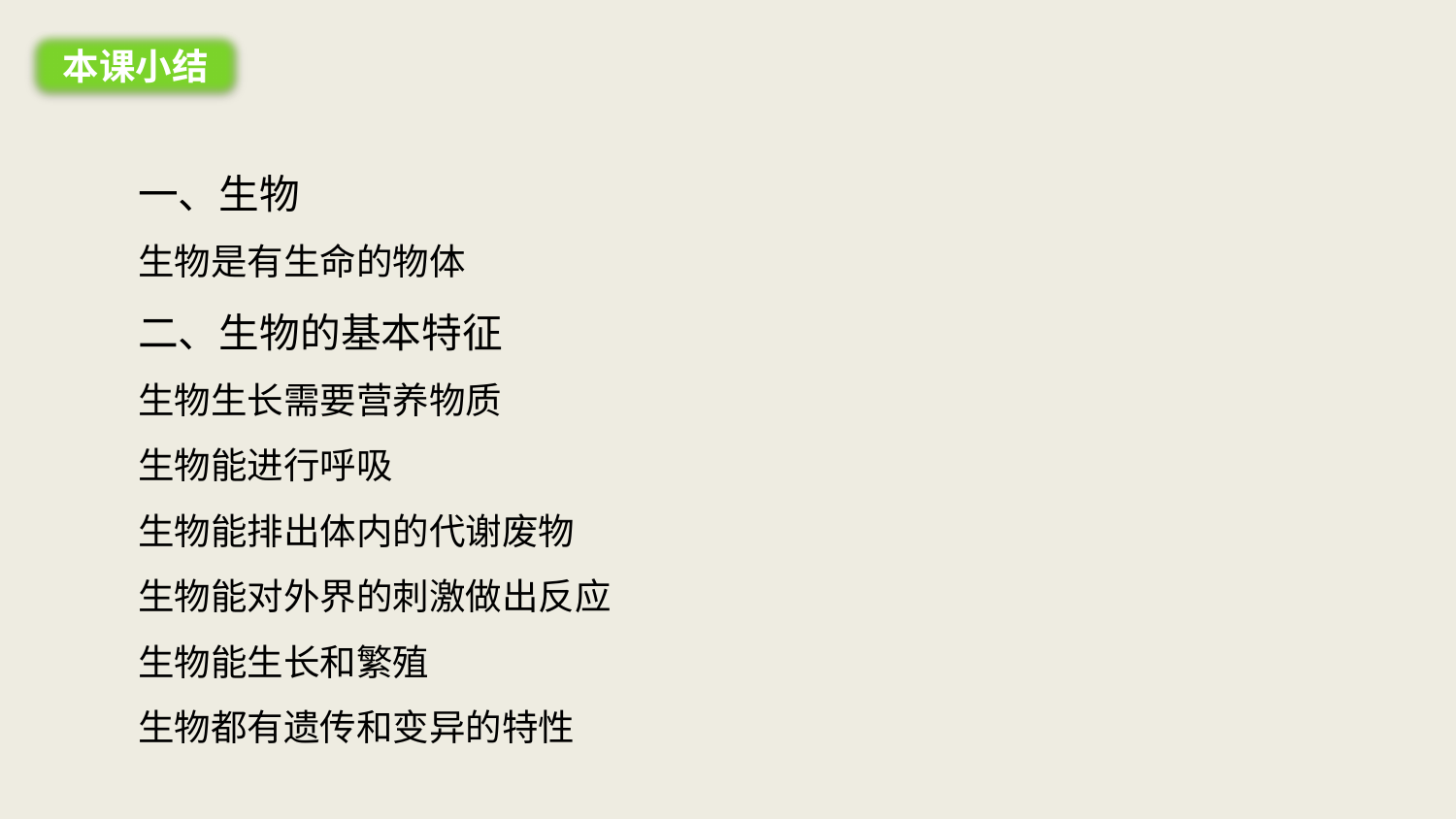

本课小结
一、生物
生物是有生命的物体
二、生物的基本特征
生物生长需要营养物质
生物能进行呼吸
生物能排出体内的代谢废物
生物能对外界的刺激做出反应
生物能生长和繁殖
生物都有遗传和变异的特性